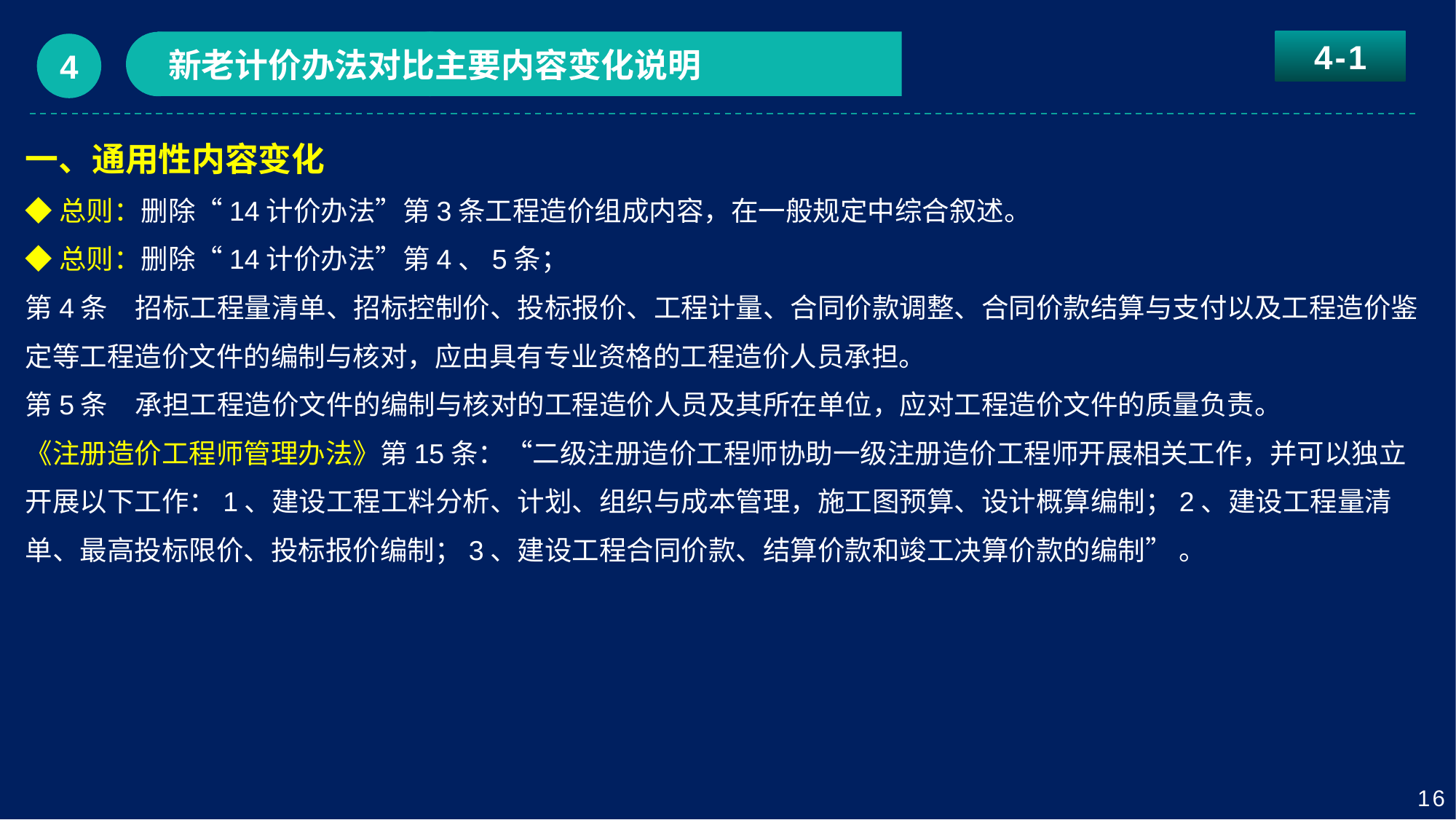

4-1
新老计价办法对比主要内容变化说明

4
一、通用性内容变化
◆总则：删除“14计价办法”第3条工程造价组成内容，在一般规定中综合叙述。
◆总则：删除“14计价办法”第4、5条；
第4条　招标工程量清单、招标控制价、投标报价、工程计量、合同价款调整、合同价款结算与支付以及工程造价鉴定等工程造价文件的编制与核对，应由具有专业资格的工程造价人员承担。
第5条　承担工程造价文件的编制与核对的工程造价人员及其所在单位，应对工程造价文件的质量负责。
《注册造价工程师管理办法》第15条：“二级注册造价工程师协助一级注册造价工程师开展相关工作，并可以独立开展以下工作：1、建设工程工料分析、计划、组织与成本管理，施工图预算、设计概算编制；2、建设工程量清单、最高投标限价、投标报价编制；3、建设工程合同价款、结算价款和竣工决算价款的编制” 。
16